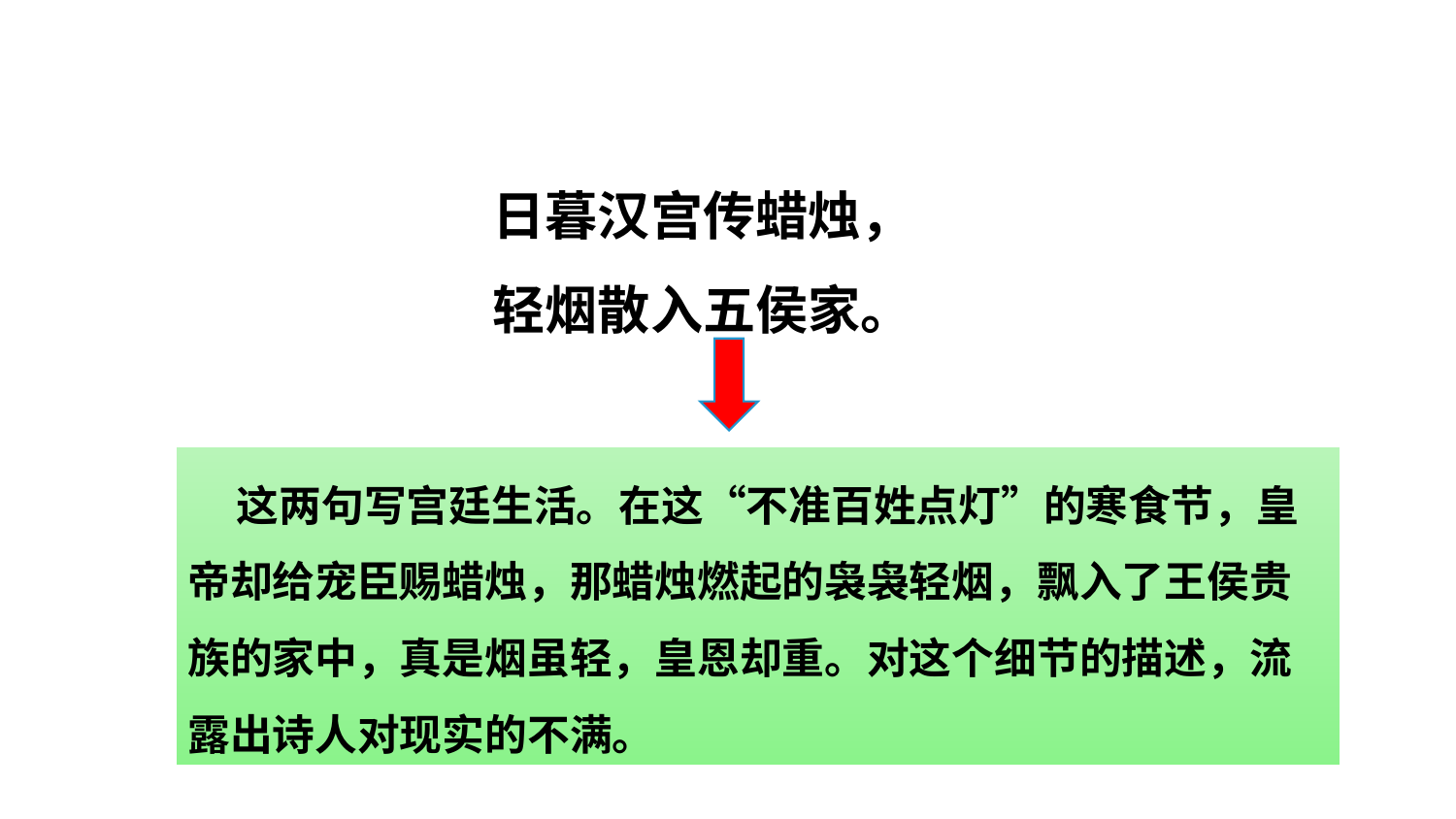

日暮汉宫传蜡烛，
轻烟散入五侯家。

    这两句写宫廷生活。在这“不准百姓点灯”的寒食节，皇帝却给宠臣赐蜡烛，那蜡烛燃起的袅袅轻烟，飘入了王侯贵族的家中，真是烟虽轻，皇恩却重。对这个细节的描述，流露出诗人对现实的不满。